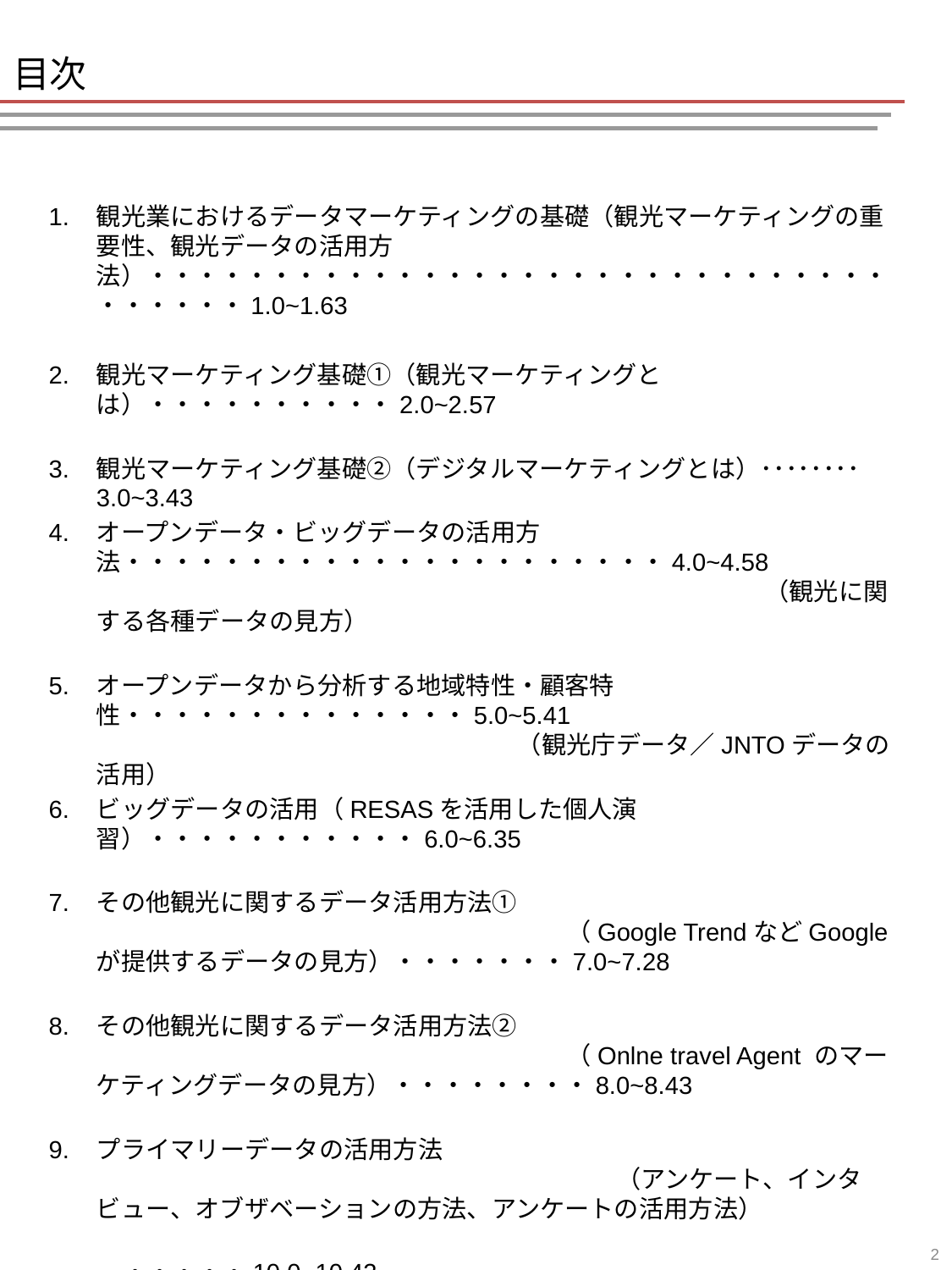

# 目次
観光業におけるデータマーケティングの基礎（観光マーケティングの重要性、観光データの活用方法）・・・・・・・・・・・・・・・・・・・・・・・・・・・・・・・・・・・・1.0~1.63

観光マーケティング基礎①（観光マーケティングとは）・・・・・・・・・・2.0~2.57
観光マーケティング基礎②（デジタルマーケティングとは）････････3.0~3.43
オープンデータ・ビッグデータの活用方法・・・・・・・・・・・・・・・・・・・・・・4.0~4.58　　　　　　　　　　　　　　　　　　　　　　　　　　　　　　　（観光に関する各種データの見方）
オープンデータから分析する地域特性・顧客特性・・・・・・・・・・・・・・5.0~5.41　                                　　　　　　　　　　　　　　　　　　　　　（観光庁データ／JNTOデータの活用）
ビッグデータの活用（RESASを活用した個人演習）・・・・・・・・・・・6.0~6.35
その他観光に関するデータ活用方法①　　　　　　　　　　　　　　　　　　　　　　　　　　　　　　　　　　（Google TrendなどGoogleが提供するデータの見方）・・・・・・・7.0~7.28
その他観光に関するデータ活用方法②　　　　　　　　　　　　　　　　　　　　　　　　　　　　　　　　　　（Onlne travel Agent のマーケティングデータの見方）・・・・・・・・8.0~8.43
プライマリーデータの活用方法　　　　　　　　　　　　　　　　　　　　　　　　　　　　　　　　　　　　　　　（アンケート、インタビュー、オブザベーションの方法、アンケートの活用方法）
　　　　　　　　　　　　　　　　　　　　　　　　　　　　　　　　　　　　　・・・・・10.0~10.43
10.基本的な統計・ビックデータの分析スキル（統計学の基礎）･･･11.0~11.62
11.基本的な統計・ビックデータの分析スキル（グラフの特徴と見せ方）					　　　　　　　・・・11.0~11.62
12.基本的な統計・ビックデータの分析スキル・・・・・・・・・・・・・・・・・・・12.0~12.43　　　　　　　　　　　　　　　　　　　　　　　　　　　　　　　　　　　　　　（データの見える化・データの読み方）

2